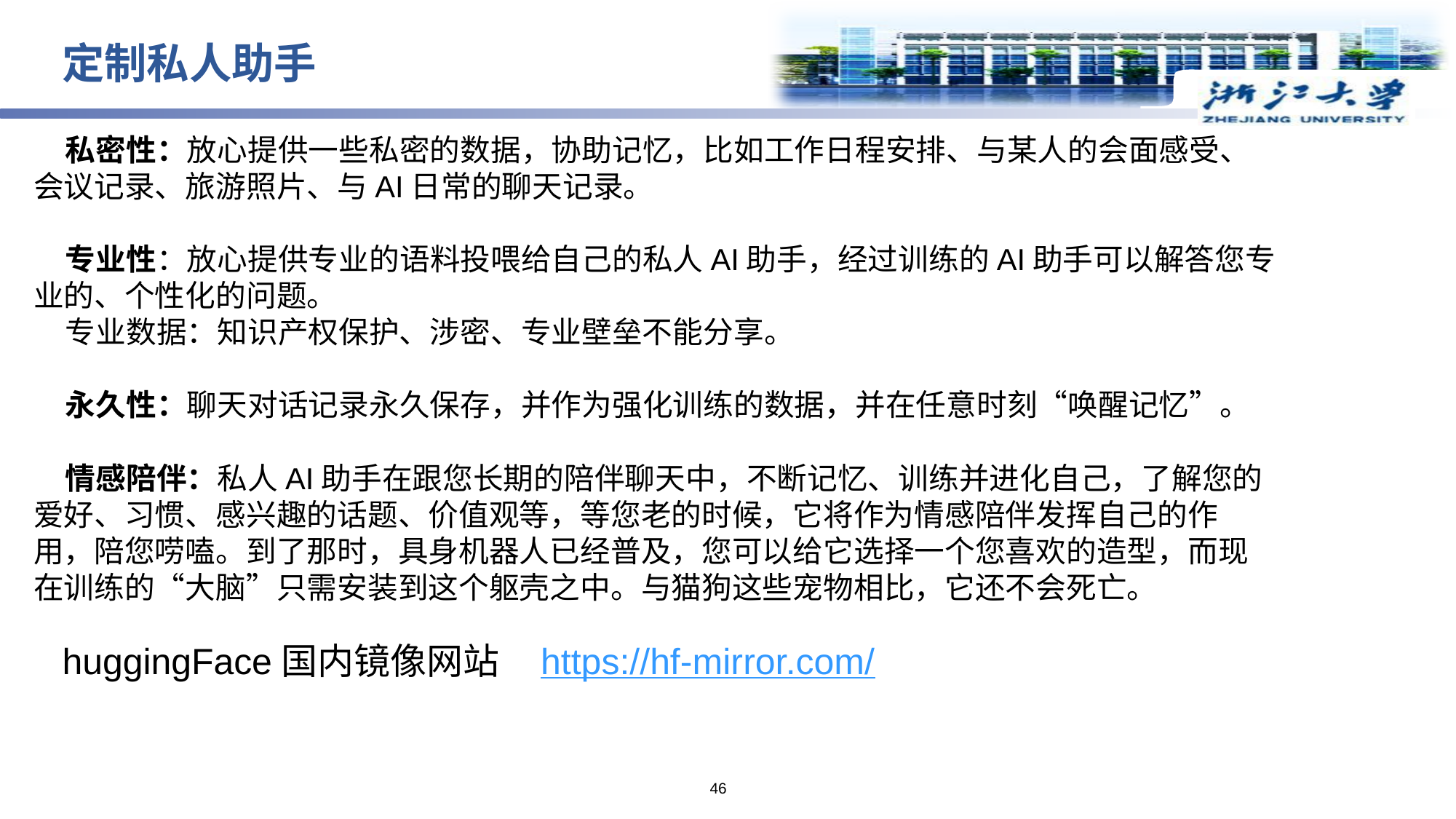

定制私人助手
私密性：放心提供一些私密的数据，协助记忆，比如工作日程安排、与某人的会面感受、会议记录、旅游照片、与AI日常的聊天记录。

专业性：放心提供专业的语料投喂给自己的私人AI助手，经过训练的AI助手可以解答您专业的、个性化的问题。
专业数据：知识产权保护、涉密、专业壁垒不能分享。

永久性：聊天对话记录永久保存，并作为强化训练的数据，并在任意时刻“唤醒记忆”。

情感陪伴：私人AI助手在跟您长期的陪伴聊天中，不断记忆、训练并进化自己，了解您的爱好、习惯、感兴趣的话题、价值观等，等您老的时候，它将作为情感陪伴发挥自己的作用，陪您唠嗑。到了那时，具身机器人已经普及，您可以给它选择一个您喜欢的造型，而现在训练的“大脑”只需安装到这个躯壳之中。与猫狗这些宠物相比，它还不会死亡。
huggingFace国内镜像网站    https://hf-mirror.com/
46